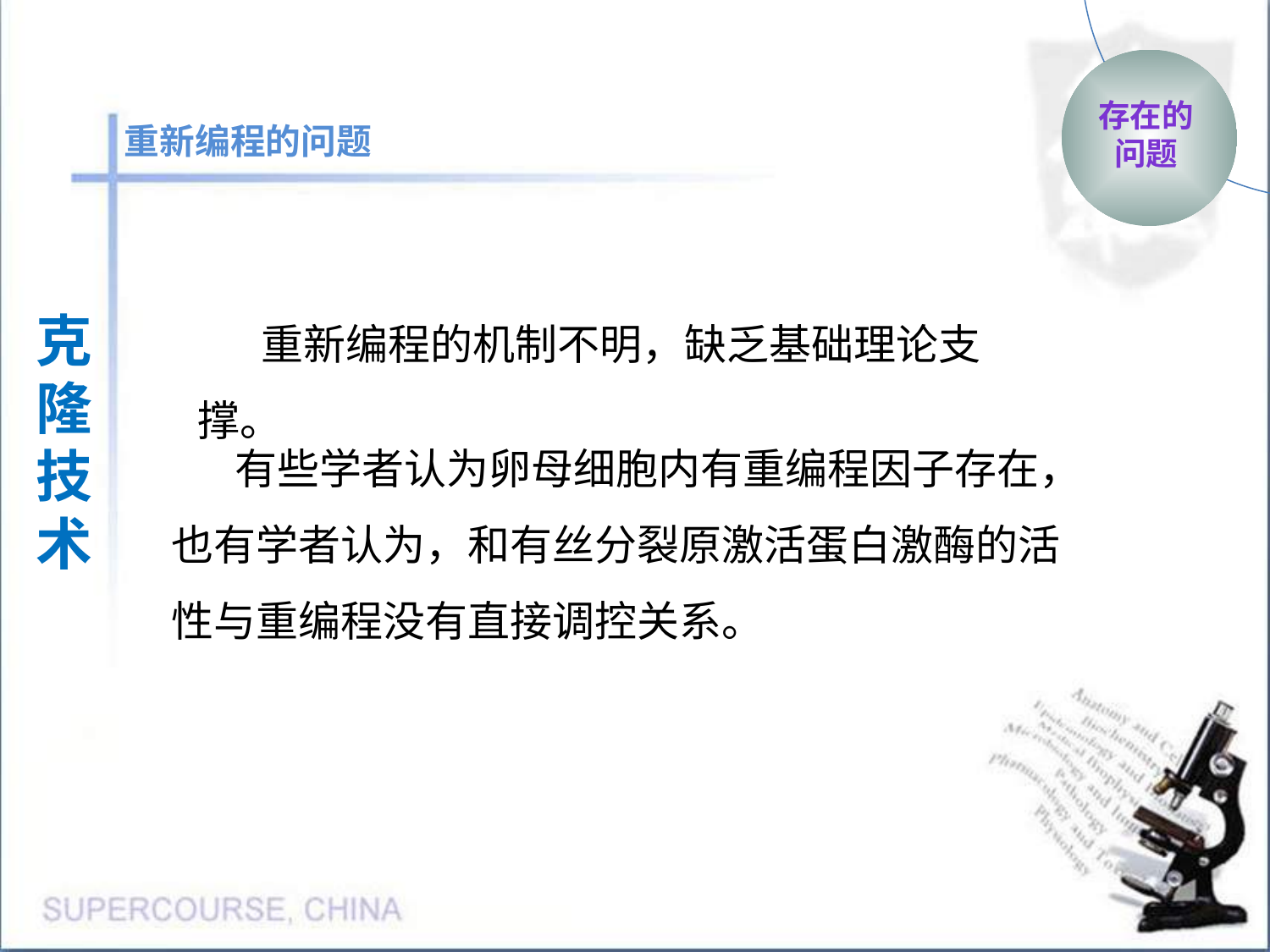

存在的问题
重新编程的问题
重新编程的机制不明，缺乏基础理论支撑。
克隆
技术
有些学者认为卵母细胞内有重编程因子存在，也有学者认为，和有丝分裂原激活蛋白激酶的活性与重编程没有直接调控关系。